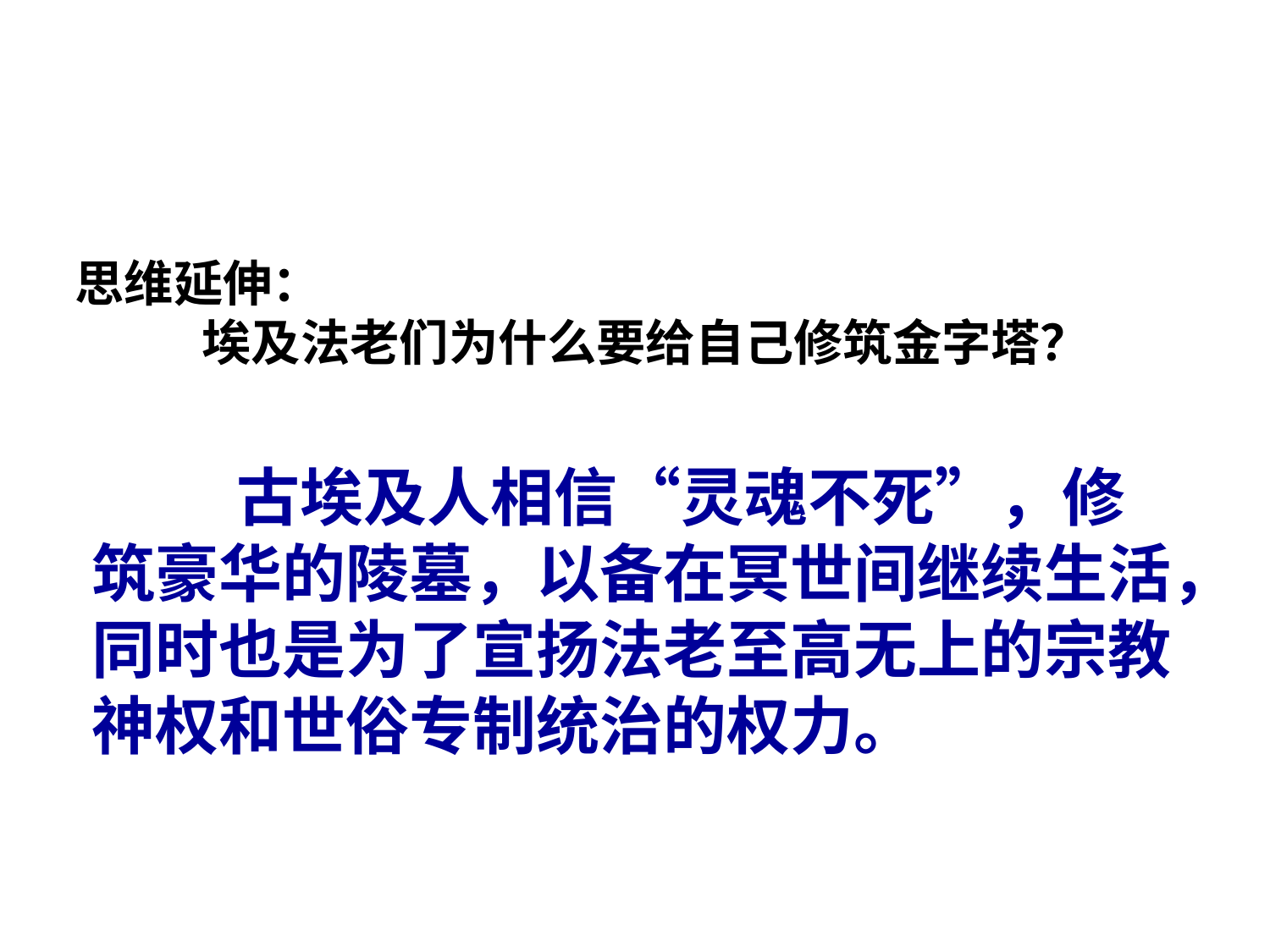

思维延伸：
	埃及法老们为什么要给自己修筑金字塔？
         古埃及人相信“灵魂不死”，修筑豪华的陵墓，以备在冥世间继续生活，同时也是为了宣扬法老至高无上的宗教神权和世俗专制统治的权力。